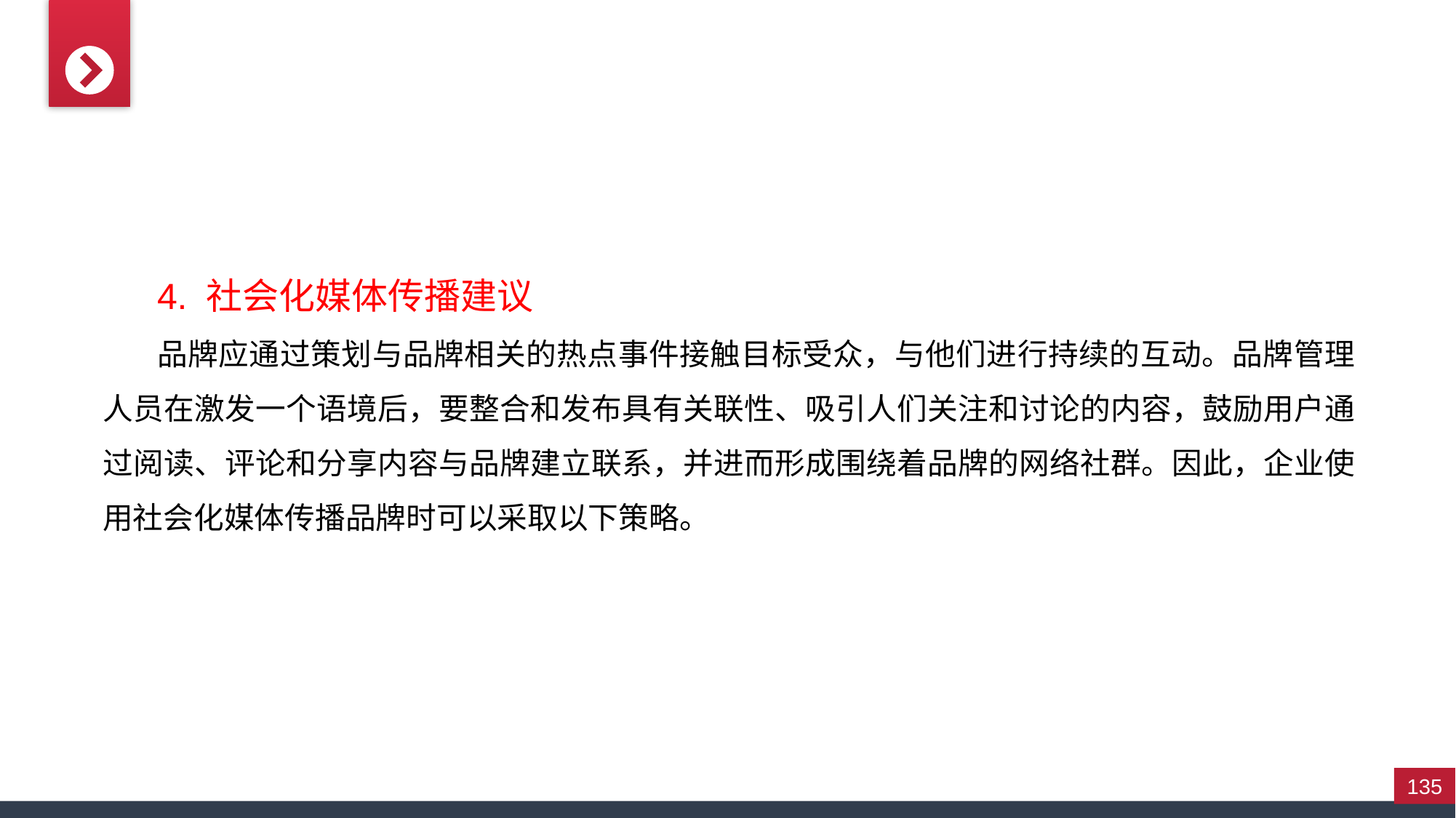

4. 社会化媒体传播建议
品牌应通过策划与品牌相关的热点事件接触目标受众，与他们进行持续的互动。品牌管理人员在激发一个语境后，要整合和发布具有关联性、吸引人们关注和讨论的内容，鼓励用户通过阅读、评论和分享内容与品牌建立联系，并进而形成围绕着品牌的网络社群。因此，企业使用社会化媒体传播品牌时可以采取以下策略。